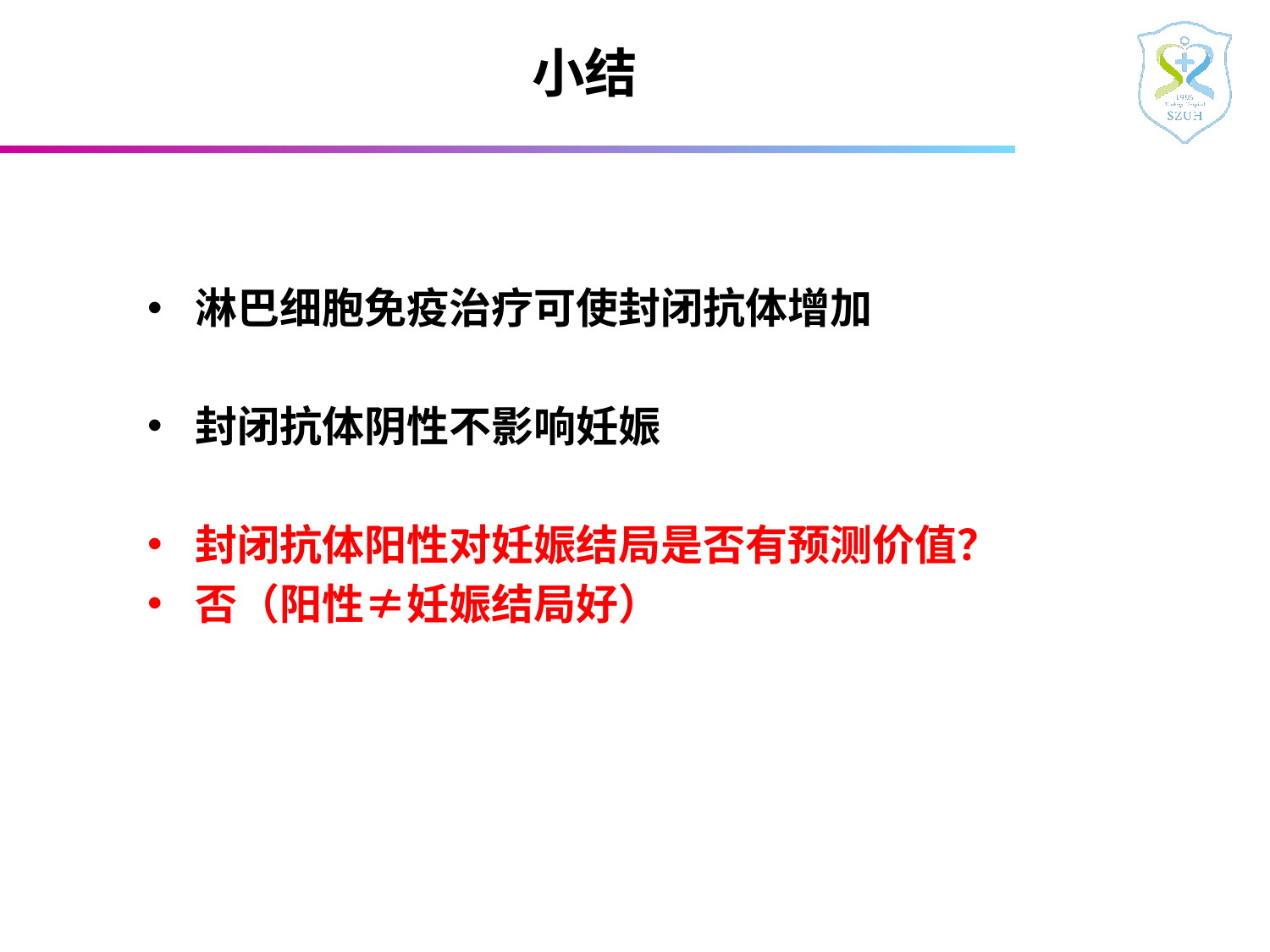

# 小结

淋巴细胞免疫治疗可使封闭抗体增加

封闭抗体阴性不影响妊娠

封闭抗体阳性对妊娠结局是否有预测价值？
否（阳性≠妊娠结局好）

31